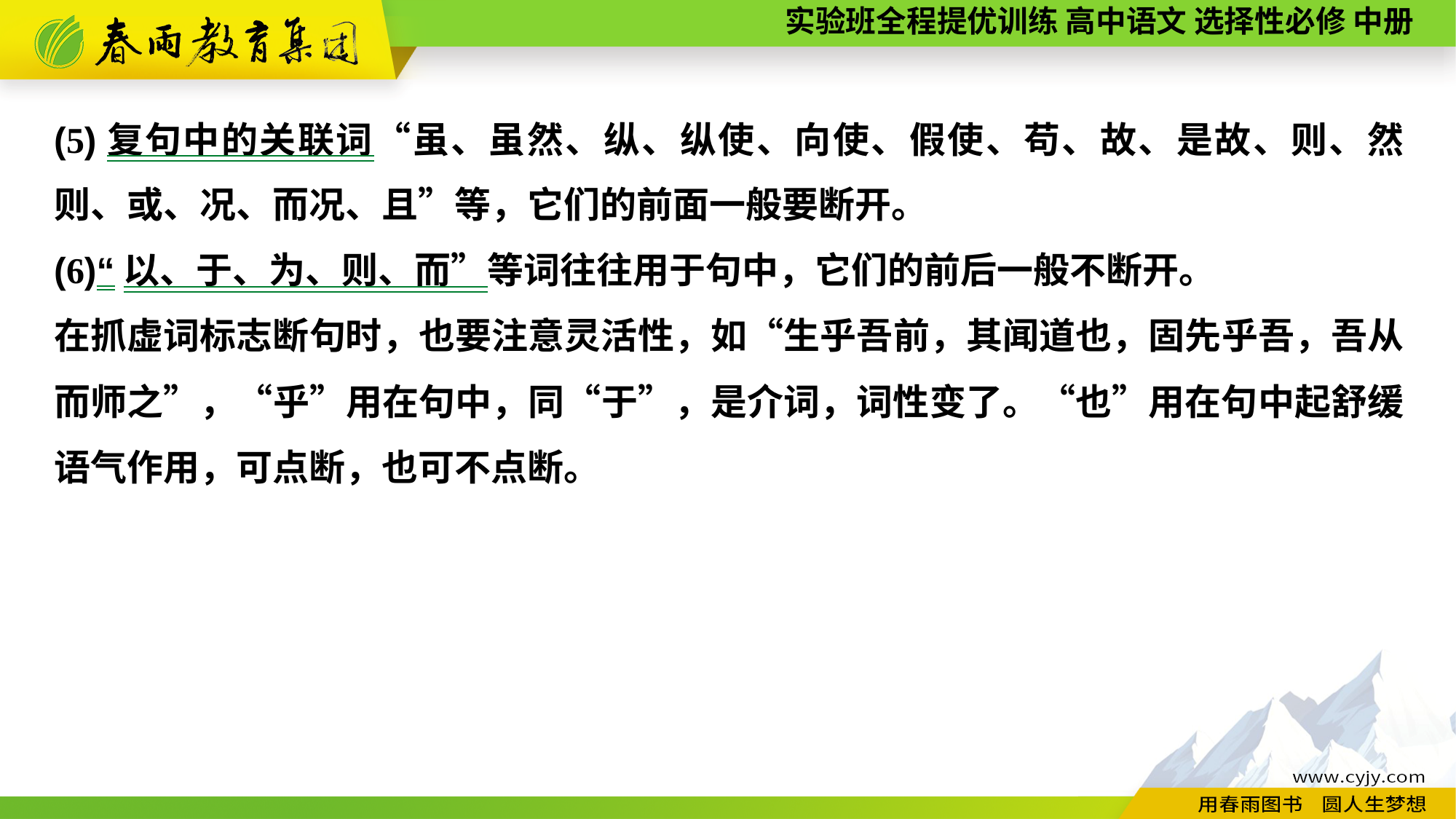

(5)复句中的关联词“虽、虽然、纵、纵使、向使、假使、苟、故、是故、则、然则、或、况、而况、且”等，它们的前面一般要断开。
(6)“以、于、为、则、而”等词往往用于句中，它们的前后一般不断开。
在抓虚词标志断句时，也要注意灵活性，如“生乎吾前，其闻道也，固先乎吾，吾从而师之”，“乎”用在句中，同“于”，是介词，词性变了。“也”用在句中起舒缓语气作用，可点断，也可不点断。